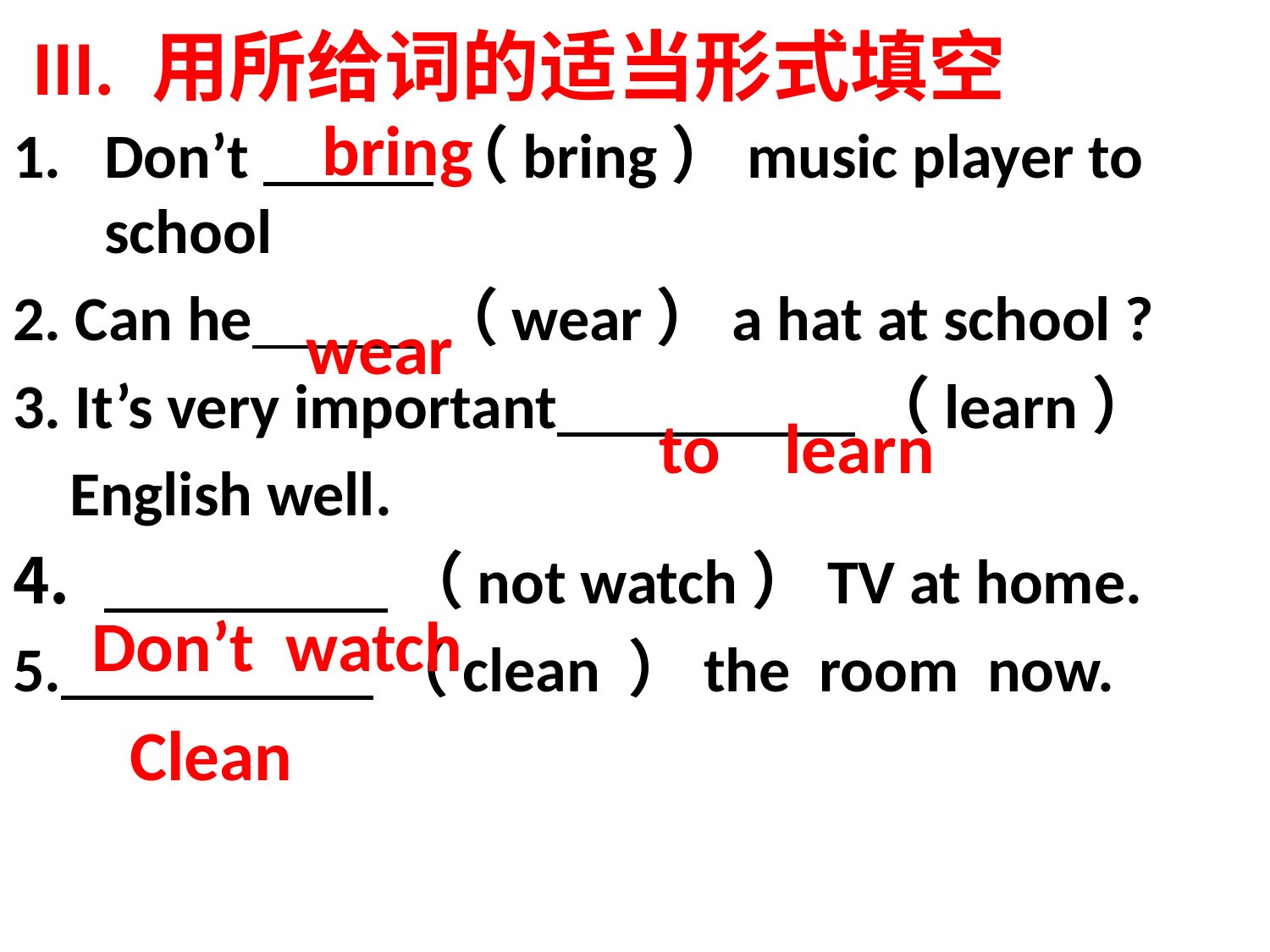

# III. 用所给词的适当形式填空
  bring
Don’t             （bring）music player to school
2. Can he            （wear）a hat at school ?
3. It’s very important                     （learn）
    English well.
                    （not watch）TV at home.
5.                      （clean ）the  room  now.

 wear
  to    learn
Don’t  watch
   Clean